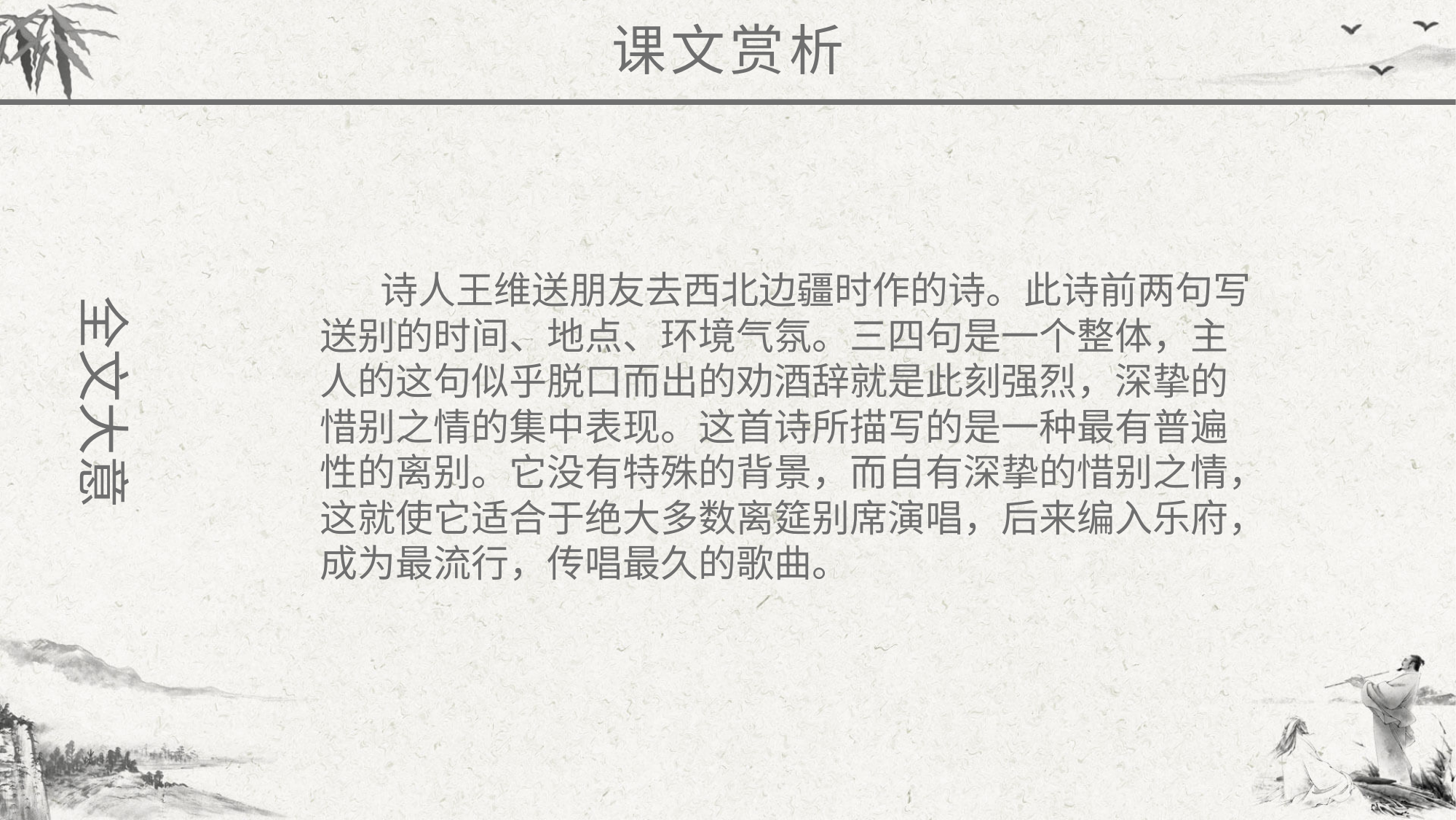

课文赏析

      诗人王维送朋友去西北边疆时作的诗。此诗前两句写送别的时间、地点、环境气氛。三四句是一个整体，主人的这句似乎脱口而出的劝酒辞就是此刻强烈，深挚的惜别之情的集中表现。这首诗所描写的是一种最有普遍性的离别。它没有特殊的背景，而自有深挚的惜别之情，这就使它适合于绝大多数离筵别席演唱，后来编入乐府，成为最流行，传唱最久的歌曲。
全文大意